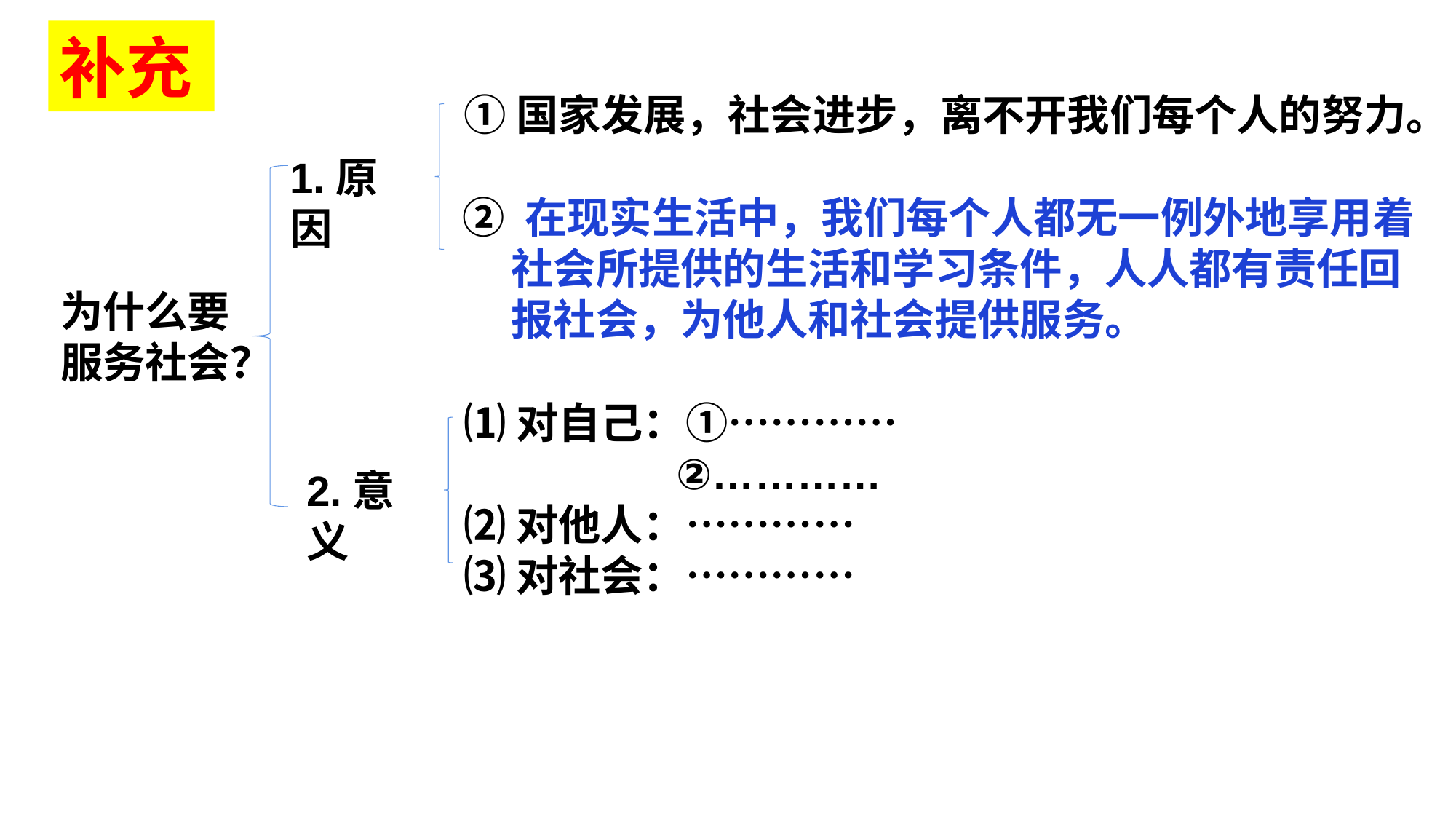

补充
①国家发展，社会进步，离不开我们每个人的努力。

1.原因

② 在现实生活中，我们每个人都无一例外地享用着
    社会所提供的生活和学习条件，人人都有责任回
    报社会，为他人和社会提供服务。
为什么要
服务社会？
⑴对自己：①…………
                  ②…………
⑵对他人：…………
⑶对社会：…………

2.意义